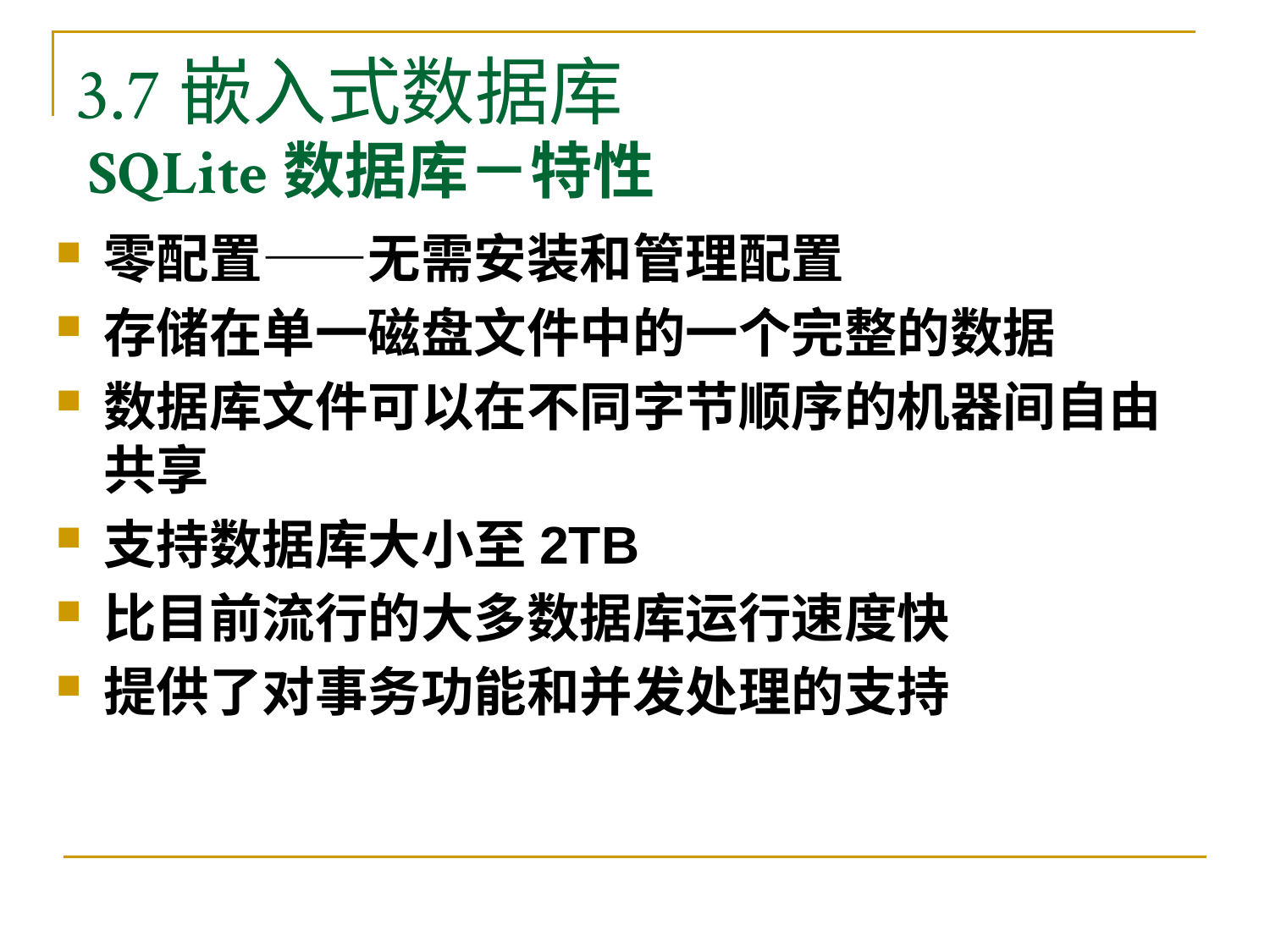

3.7嵌入式数据库
# SQLite数据库－特性
零配置——无需安装和管理配置
存储在单一磁盘文件中的一个完整的数据
数据库文件可以在不同字节顺序的机器间自由共享
支持数据库大小至2TB
比目前流行的大多数据库运行速度快
提供了对事务功能和并发处理的支持